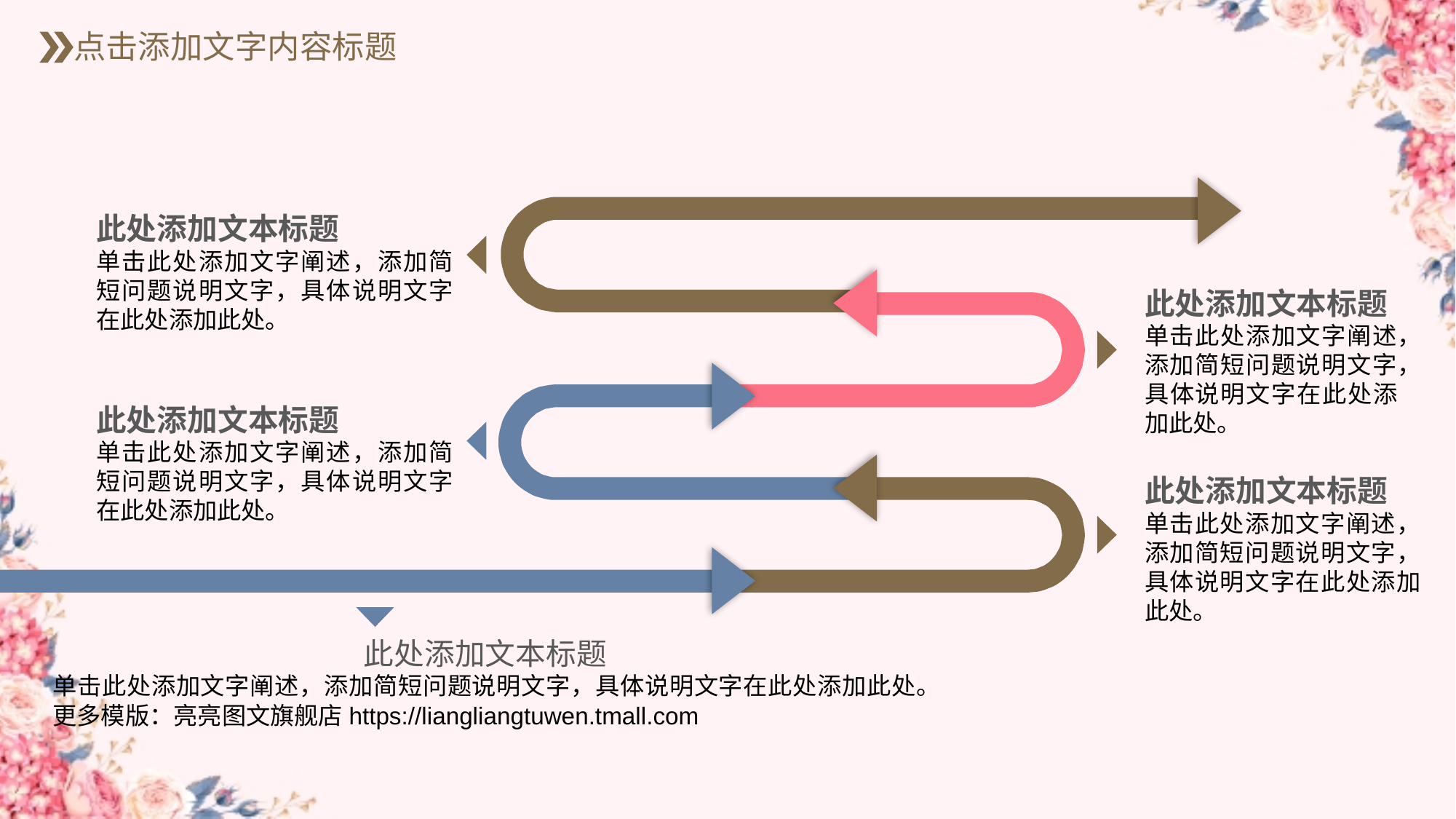

点击添加文字内容标题

此处添加文本标题
单击此处添加文字阐述，添加简短问题说明文字，具体说明文字在此处添加此处。

此处添加文本标题
单击此处添加文字阐述，添加简短问题说明文字，具体说明文字在此处添加此处。

此处添加文本标题
单击此处添加文字阐述，添加简短问题说明文字，具体说明文字在此处添加此处。

此处添加文本标题
单击此处添加文字阐述，添加简短问题说明文字，具体说明文字在此处添加此处。

此处添加文本标题
单击此处添加文字阐述，添加简短问题说明文字，具体说明文字在此处添加此处。更多模版：亮亮图文旗舰店https://liangliangtuwen.tmall.com